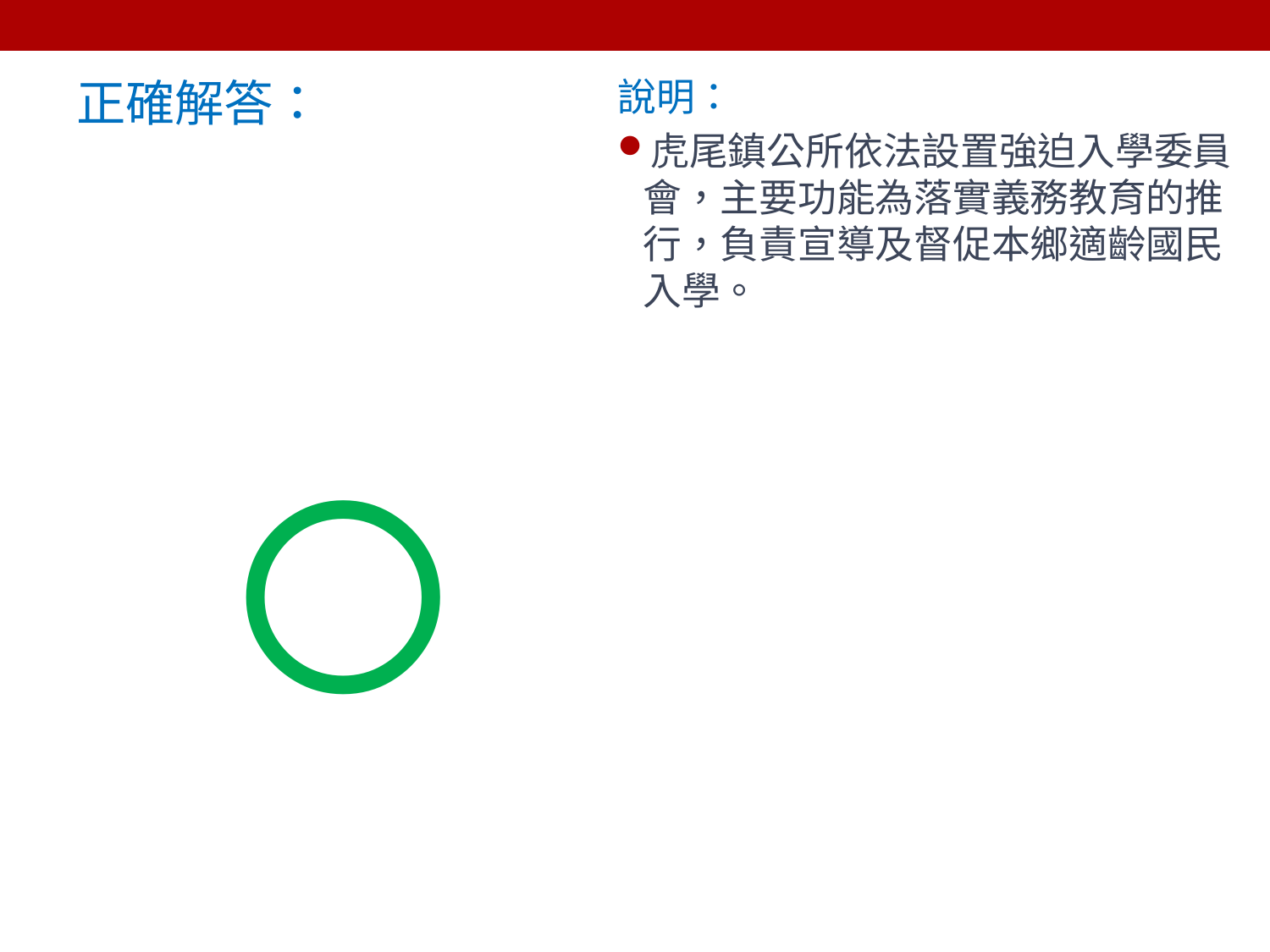

正確解答：

○

說明：
虎尾鎮公所依法設置強迫入學委員會，主要功能為落實義務教育的推行，負責宣導及督促本鄉適齡國民入學。